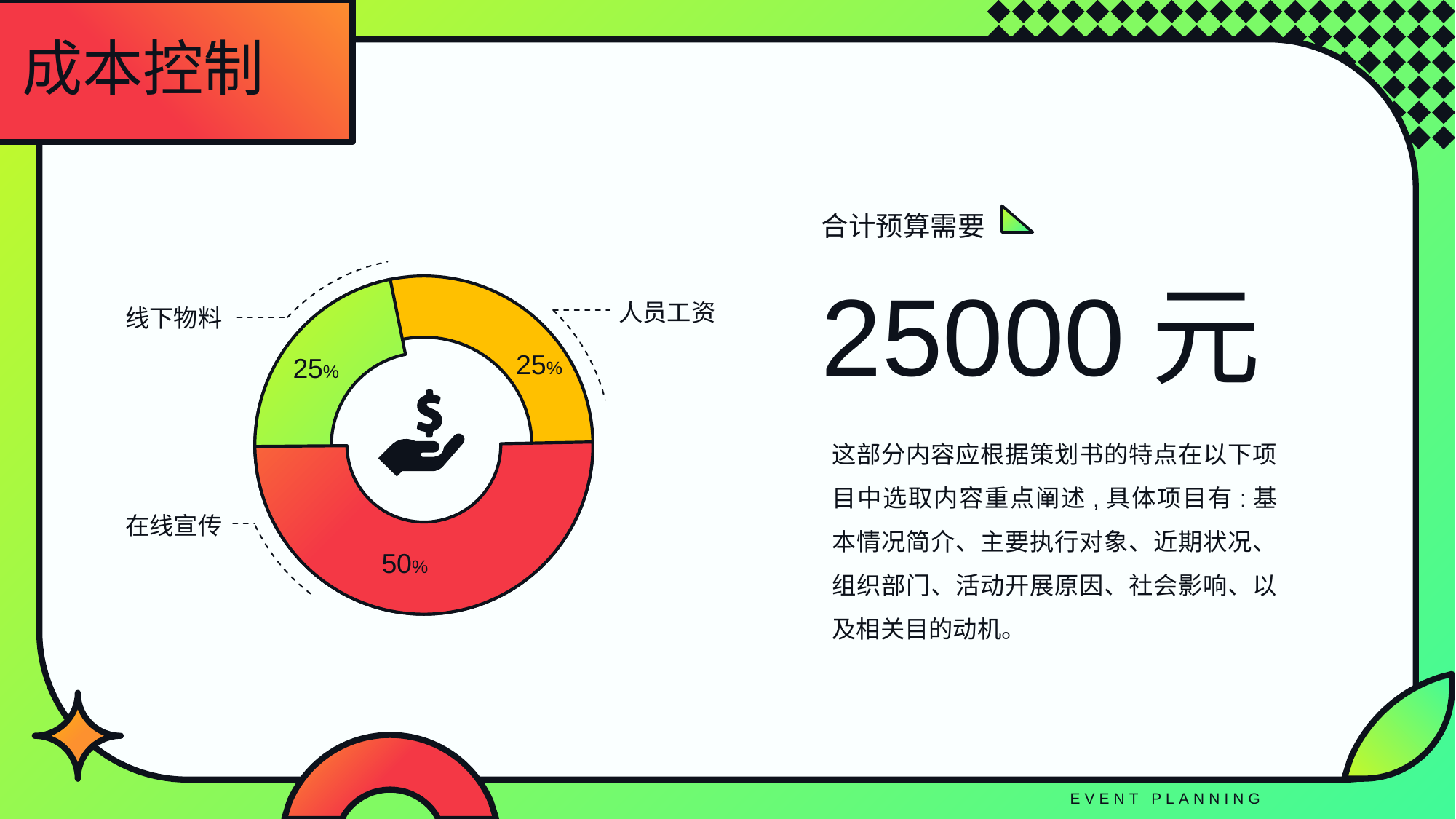

成本控制
合计预算需要

人员工资
线下物料
25%
25%
在线宣传
50%

25000元
这部分内容应根据策划书的特点在以下项目中选取内容重点阐述,具体项目有:基本情况简介、主要执行对象、近期状况、组织部门、活动开展原因、社会影响、以及相关目的动机。